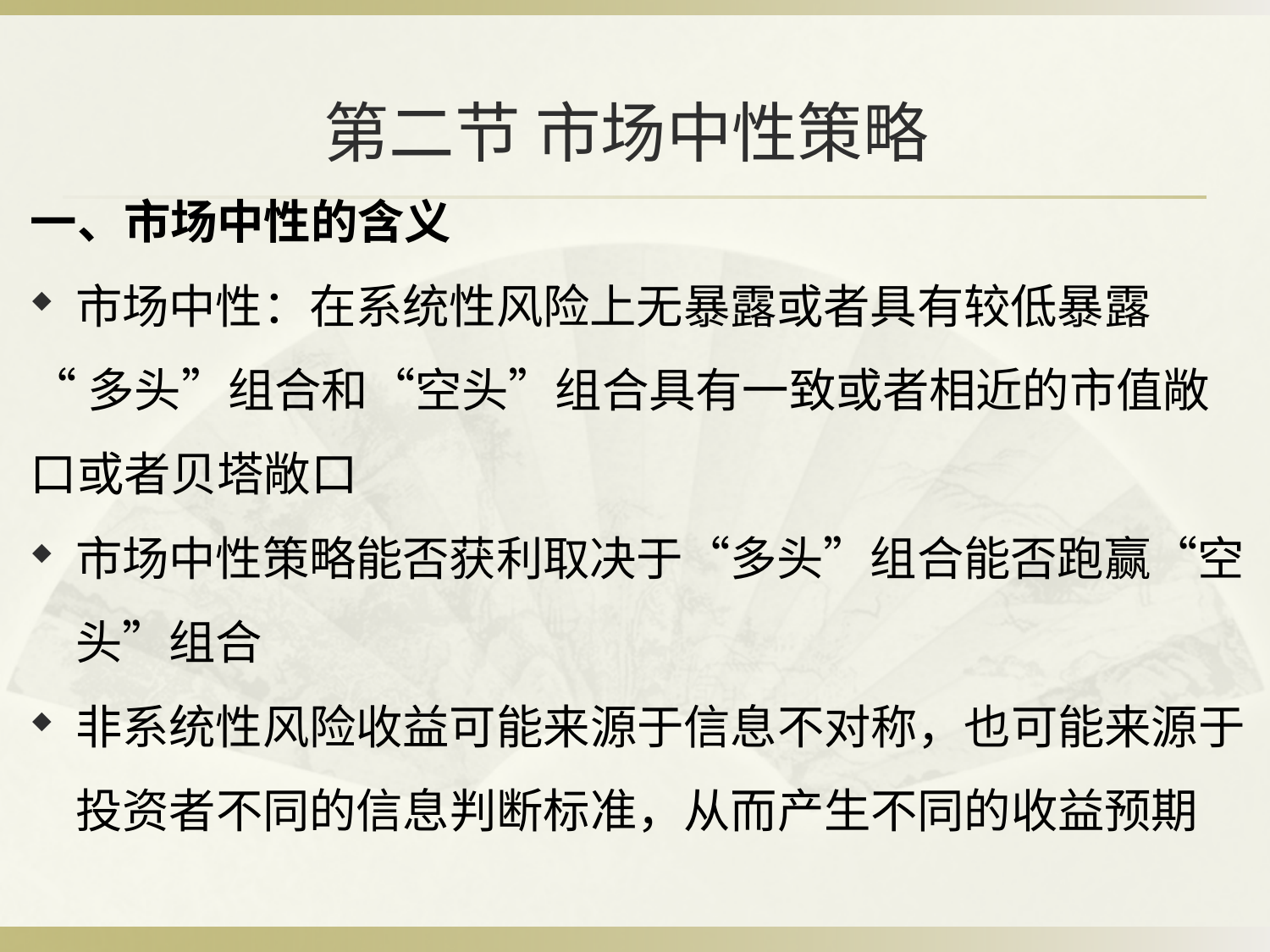

# 第二节 市场中性策略
一、市场中性的含义
市场中性：在系统性风险上无暴露或者具有较低暴露
“多头”组合和“空头”组合具有一致或者相近的市值敞口或者贝塔敞口
市场中性策略能否获利取决于“多头”组合能否跑赢“空头”组合
非系统性风险收益可能来源于信息不对称，也可能来源于投资者不同的信息判断标准，从而产生不同的收益预期